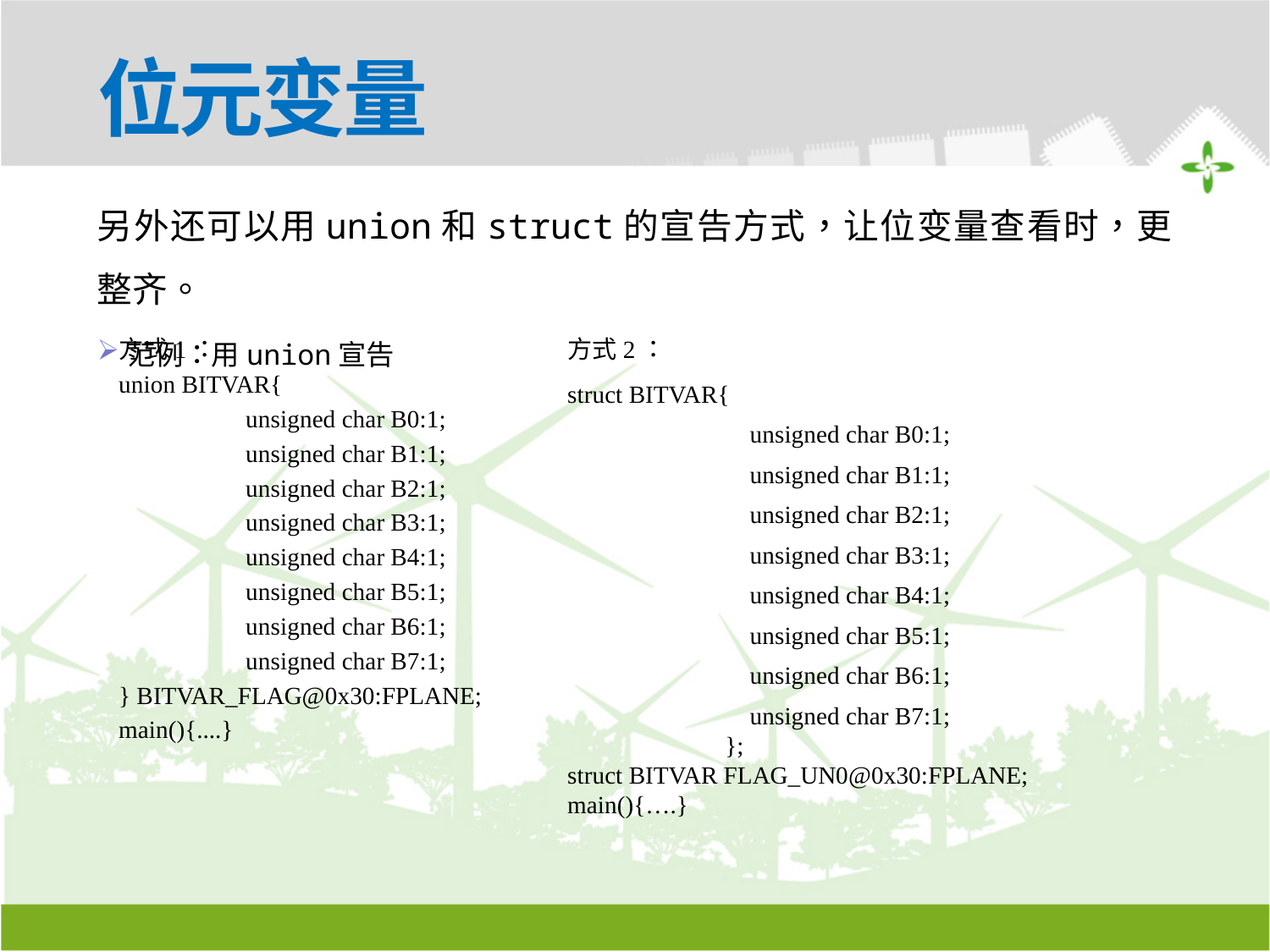

# 位元变量
另外还可以用union和struct的宣告方式，让位变量查看时，更整齐。
范例：用union宣告
	方式1：
	union BITVAR{
		unsigned char B0:1;
		unsigned char B1:1;
		unsigned char B2:1;
		unsigned char B3:1;
		unsigned char B4:1;
		unsigned char B5:1;
		unsigned char B6:1;
		unsigned char B7:1;
	} BITVAR_FLAG@0x30:FPLANE;
	main(){....}

方式2：
struct BITVAR{
              	         unsigned char B0:1;
 	         unsigned char B1:1;
 	         unsigned char B2:1;
 	         unsigned char B3:1;
 	         unsigned char B4:1;
 	         unsigned char B5:1;
 	         unsigned char B6:1;
 	         unsigned char B7:1;
	     };
struct BITVAR FLAG_UN0@0x30:FPLANE;
main(){….}